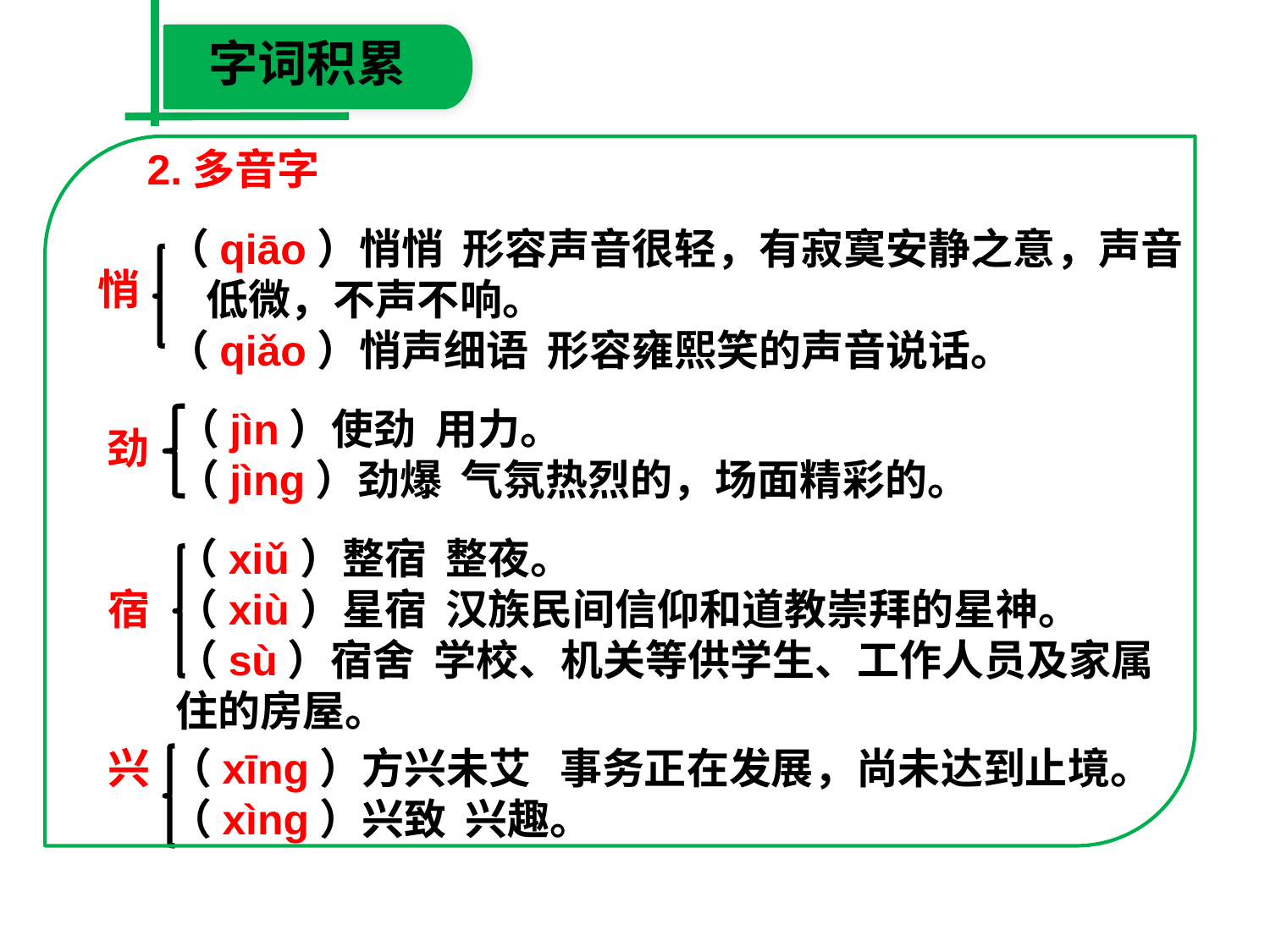

字词积累

2.多音字
（qiāo）悄悄  形容声音很轻，有寂寞安静之意，声音
   低微，不声不响。
（qiǎo）悄声细语  形容雍熙笑的声音说话。

悄
（jìn）使劲  用力。
（jìng）劲爆  气氛热烈的，场面精彩的。

劲
（xiǔ）整宿  整夜。
（xiù）星宿  汉族民间信仰和道教崇拜的星神。
（sù）宿舍  学校、机关等供学生、工作人员及家属
住的房屋。

宿
兴
（xīng）方兴未艾   事务正在发展，尚未达到止境。
（xìng）兴致  兴趣。